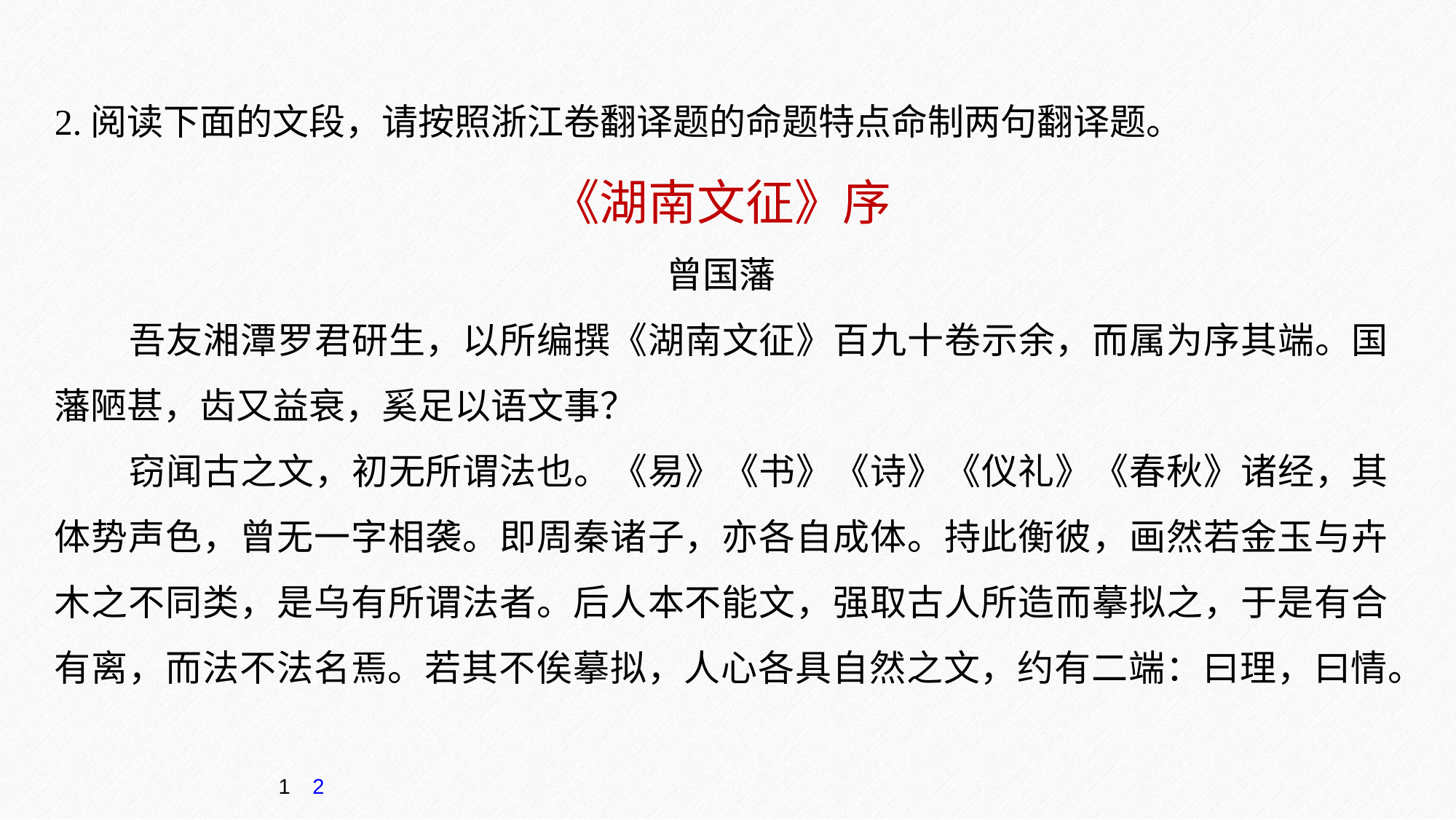

2.阅读下面的文段，请按照浙江卷翻译题的命题特点命制两句翻译题。
《湖南文征》序
曾国藩
吾友湘潭罗君研生，以所编撰《湖南文征》百九十卷示余，而属为序其端。国藩陋甚，齿又益衰，奚足以语文事？
窃闻古之文，初无所谓法也。《易》《书》《诗》《仪礼》《春秋》诸经，其体势声色，曾无一字相袭。即周秦诸子，亦各自成体。持此衡彼，画然若金玉与卉木之不同类，是乌有所谓法者。后人本不能文，强取古人所造而摹拟之，于是有合有离，而法不法名焉。若其不俟摹拟，人心各具自然之文，约有二端：曰理，曰情。
1
2